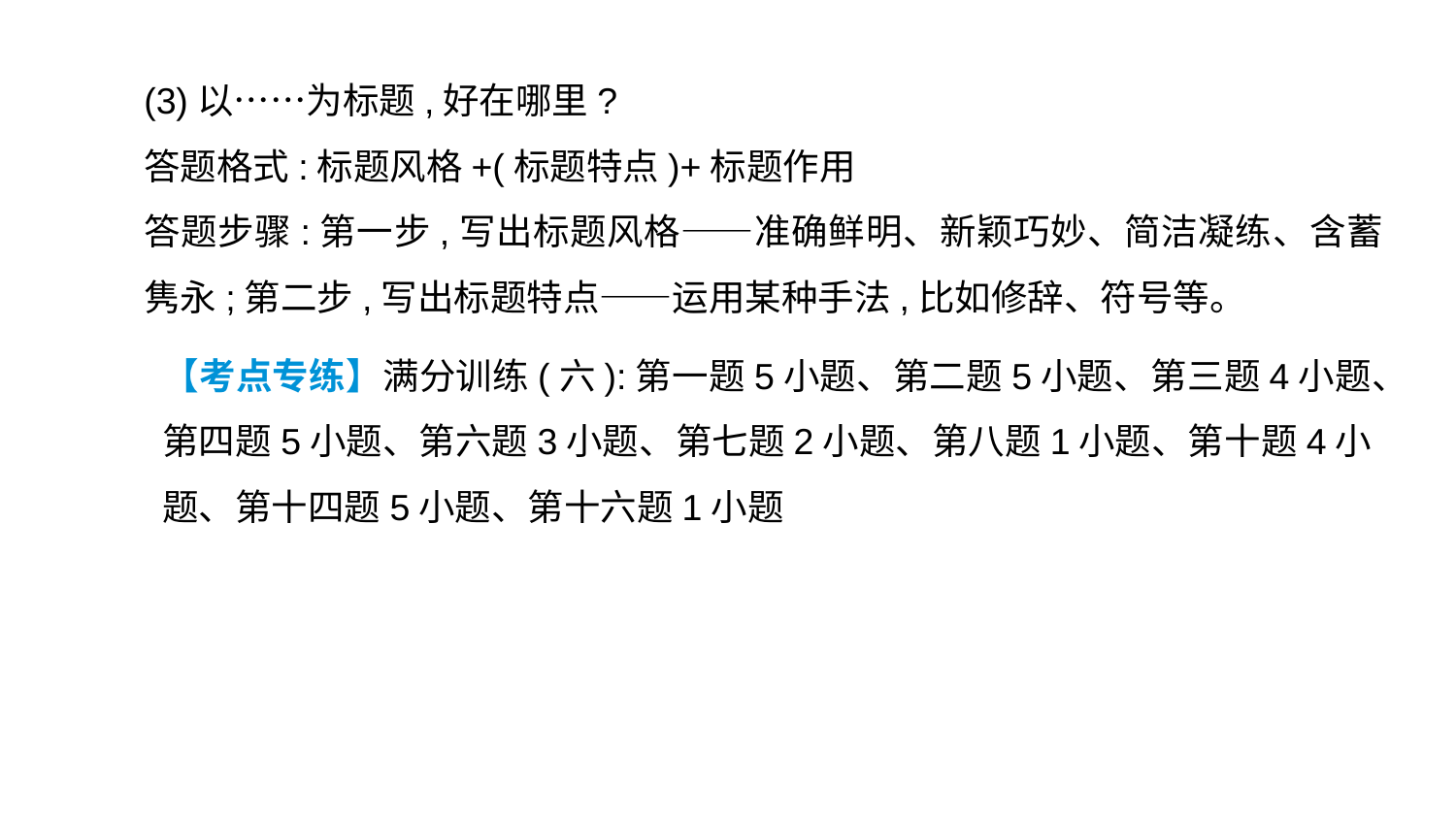

(3)以……为标题,好在哪里?
答题格式:标题风格+(标题特点)+标题作用
答题步骤:第一步,写出标题风格——准确鲜明、新颖巧妙、简洁凝练、含蓄隽永;第二步,写出标题特点——运用某种手法,比如修辞、符号等。
【考点专练】满分训练(六):第一题5小题、第二题5小题、第三题4小题、第四题5小题、第六题3小题、第七题2小题、第八题1小题、第十题4小题、第十四题5小题、第十六题1小题